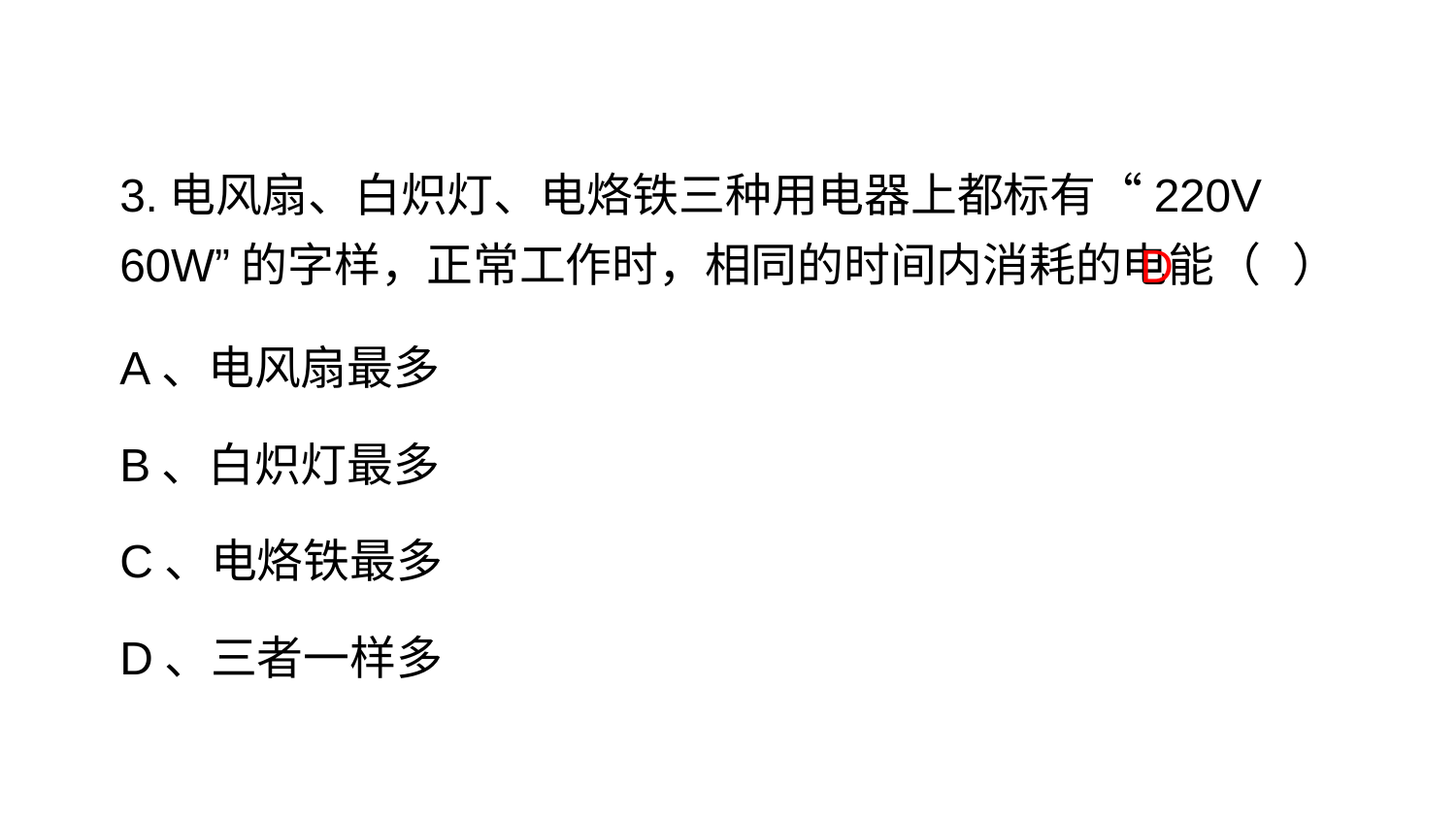

3.电风扇、白炽灯、电烙铁三种用电器上都标有“220V 60W”的字样，正常工作时，相同的时间内消耗的电能（   ）
D
A、电风扇最多
B、白炽灯最多
C、电烙铁最多
D、三者一样多